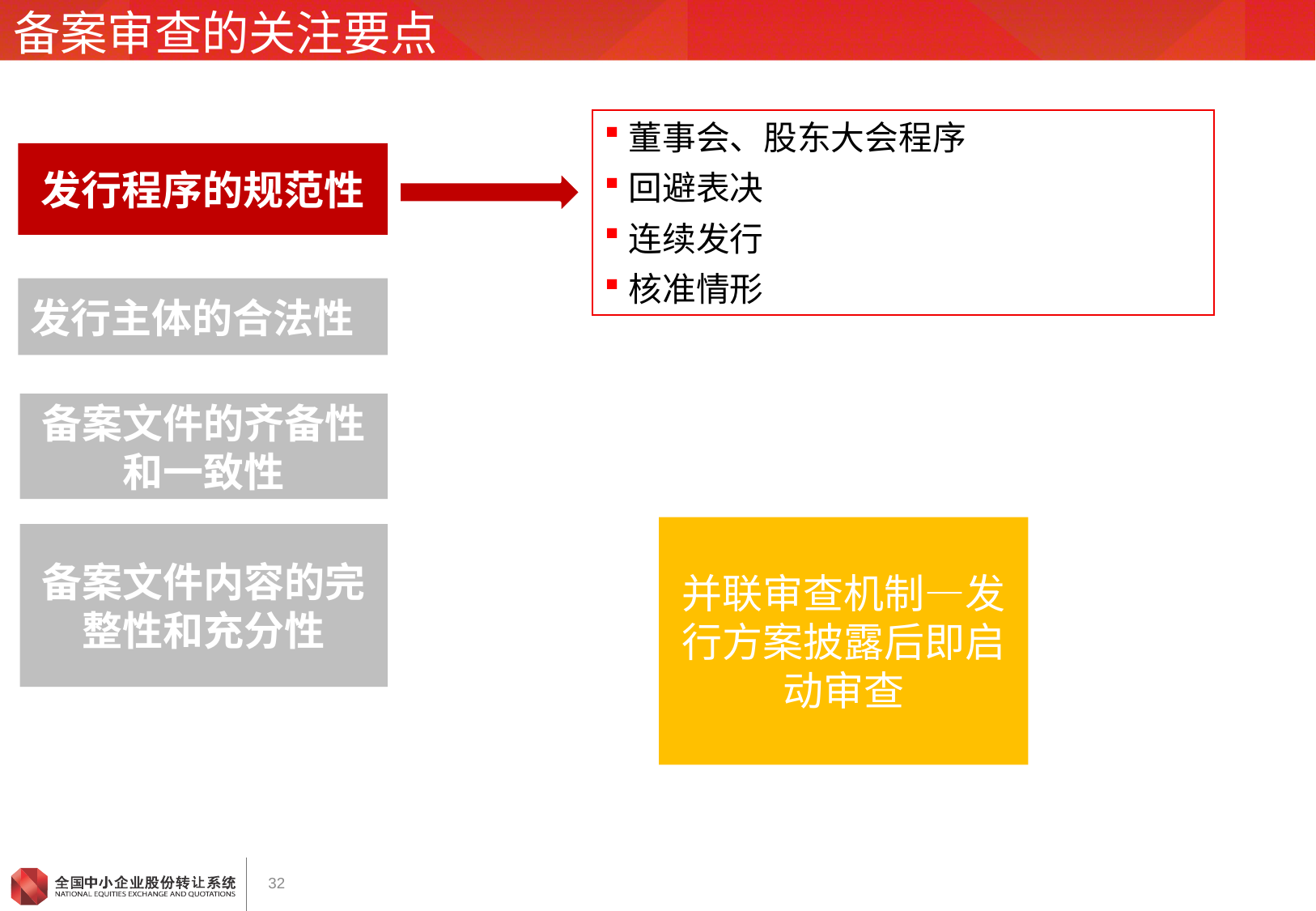

# 备案审查的关注要点
董事会、股东大会程序
回避表决
连续发行
核准情形
发行程序的规范性

发行主体的合法性
备案文件的齐备性和一致性
并联审查机制—发行方案披露后即启动审查
备案文件内容的完整性和充分性
32